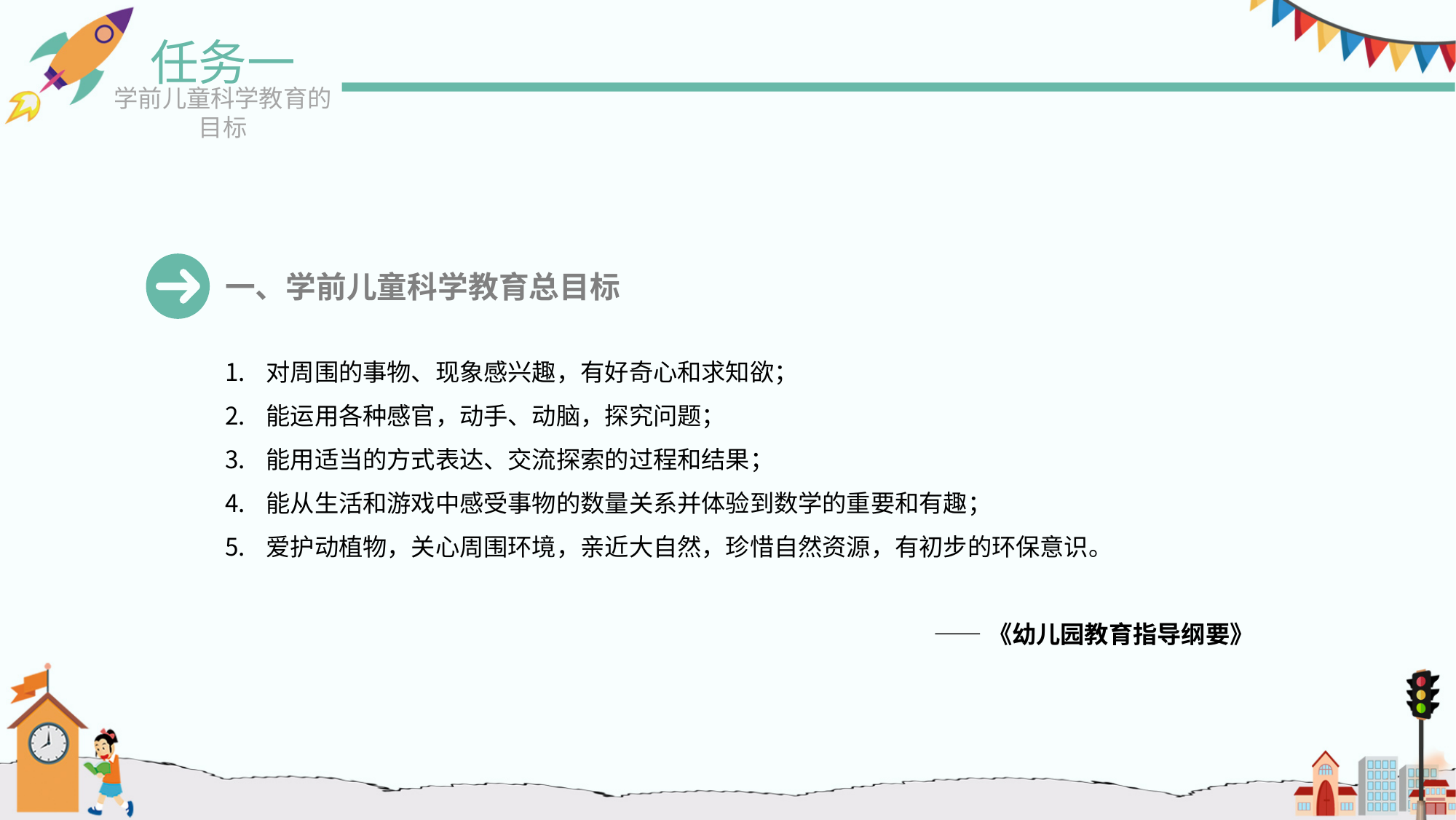

任务一
学前儿童科学教育的目标

一、学前儿童科学教育总目标
对周围的事物、现象感兴趣，有好奇心和求知欲；
能运用各种感官，动手、动脑，探究问题；
能用适当的方式表达、交流探索的过程和结果；
能从生活和游戏中感受事物的数量关系并体验到数学的重要和有趣；
爱护动植物，关心周围环境，亲近大自然，珍惜自然资源，有初步的环保意识。

——《幼儿园教育指导纲要》